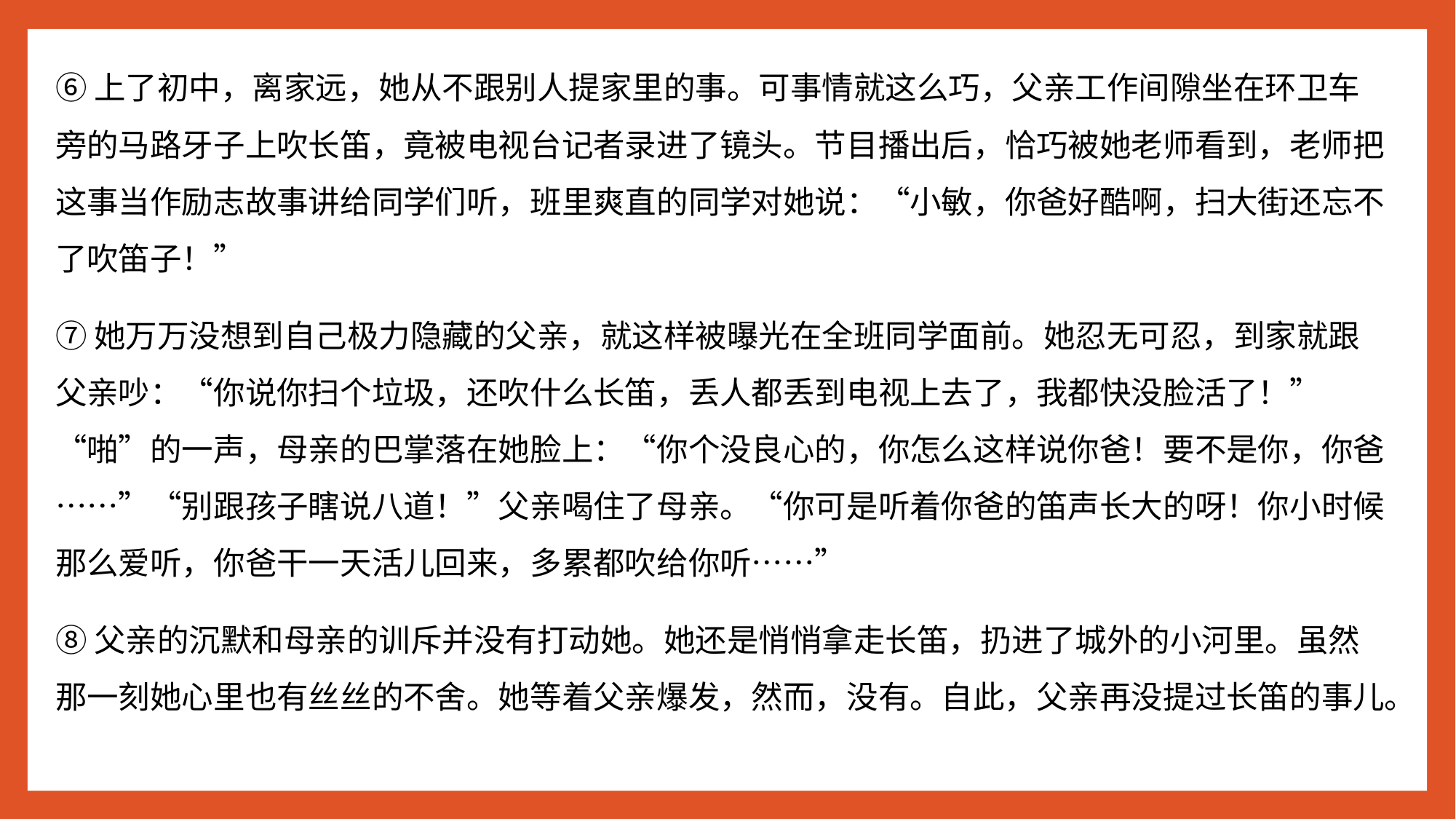

⑥上了初中，离家远，她从不跟别人提家里的事。可事情就这么巧，父亲工作间隙坐在环卫车旁的马路牙子上吹长笛，竟被电视台记者录进了镜头。节目播出后，恰巧被她老师看到，老师把这事当作励志故事讲给同学们听，班里爽直的同学对她说：“小敏，你爸好酷啊，扫大街还忘不了吹笛子！”
⑦她万万没想到自己极力隐藏的父亲，就这样被曝光在全班同学面前。她忍无可忍，到家就跟父亲吵：“你说你扫个垃圾，还吹什么长笛，丢人都丢到电视上去了，我都快没脸活了！”“啪”的一声，母亲的巴掌落在她脸上：“你个没良心的，你怎么这样说你爸！要不是你，你爸……”“别跟孩子瞎说八道！”父亲喝住了母亲。“你可是听着你爸的笛声长大的呀！你小时候那么爱听，你爸干一天活儿回来，多累都吹给你听……”
⑧父亲的沉默和母亲的训斥并没有打动她。她还是悄悄拿走长笛，扔进了城外的小河里。虽然那一刻她心里也有丝丝的不舍。她等着父亲爆发，然而，没有。自此，父亲再没提过长笛的事儿。